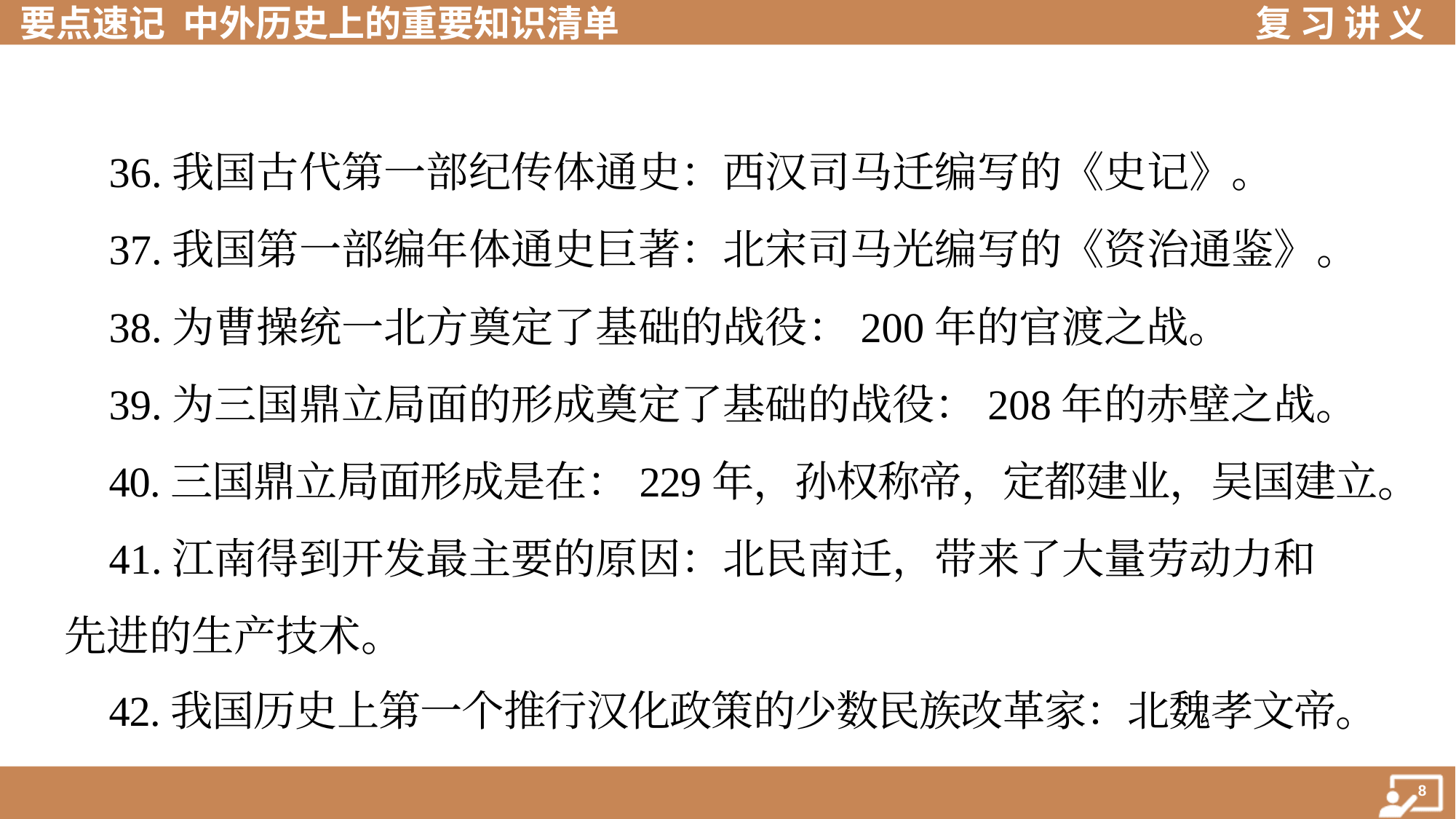

36.我国古代第一部纪传体通史：西汉司马迁编写的《史记》。
    37.我国第一部编年体通史巨著：北宋司马光编写的《资治通鉴》。
    38.为曹操统一北方奠定了基础的战役：200年的官渡之战。
    39.为三国鼎立局面的形成奠定了基础的战役：208年的赤壁之战。
    40.三国鼎立局面形成是在：229年，孙权称帝，定都建业，吴国建立。
    41.江南得到开发最主要的原因：北民南迁，带来了大量劳动力和
先进的生产技术。
    42.我国历史上第一个推行汉化政策的少数民族改革家：北魏孝文帝。